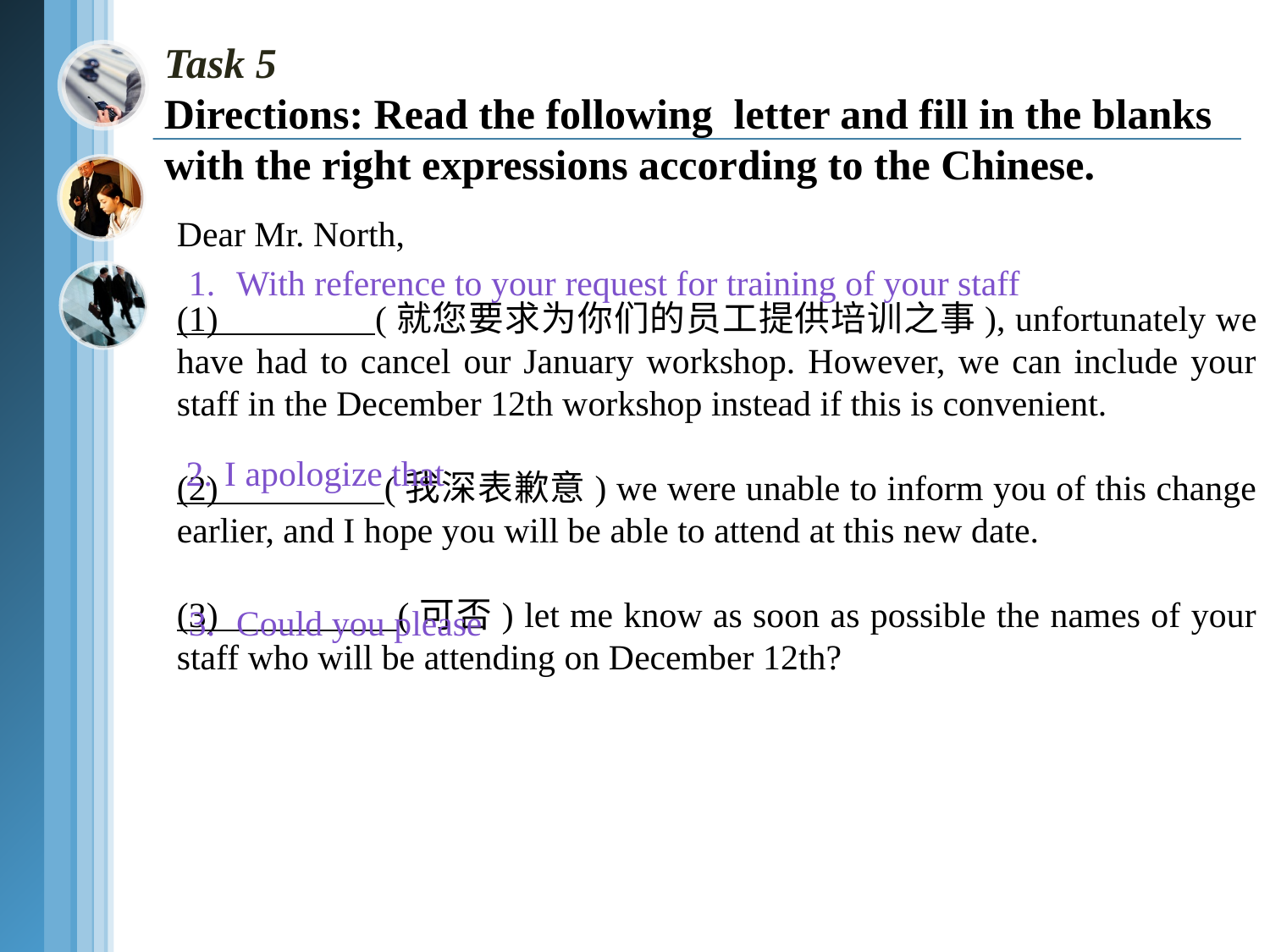

Task 5
Directions: Read the following  letter and fill in the blanks with the right expressions according to the Chinese.
Dear Mr. North,

(1)                (就您要求为你们的员工提供培训之事), unfortunately we have had to cancel our January workshop. However, we can include your staff in the December 12th workshop instead if this is convenient.

(2)                 (我深表歉意) we were unable to inform you of this change earlier, and I hope you will be able to attend at this new date.

(3)                 (可否) let me know as soon as possible the names of your staff who will be attending on December 12th?

1.	With reference to your request for training of your staff

 2.	I apologize that

3.	Could you please